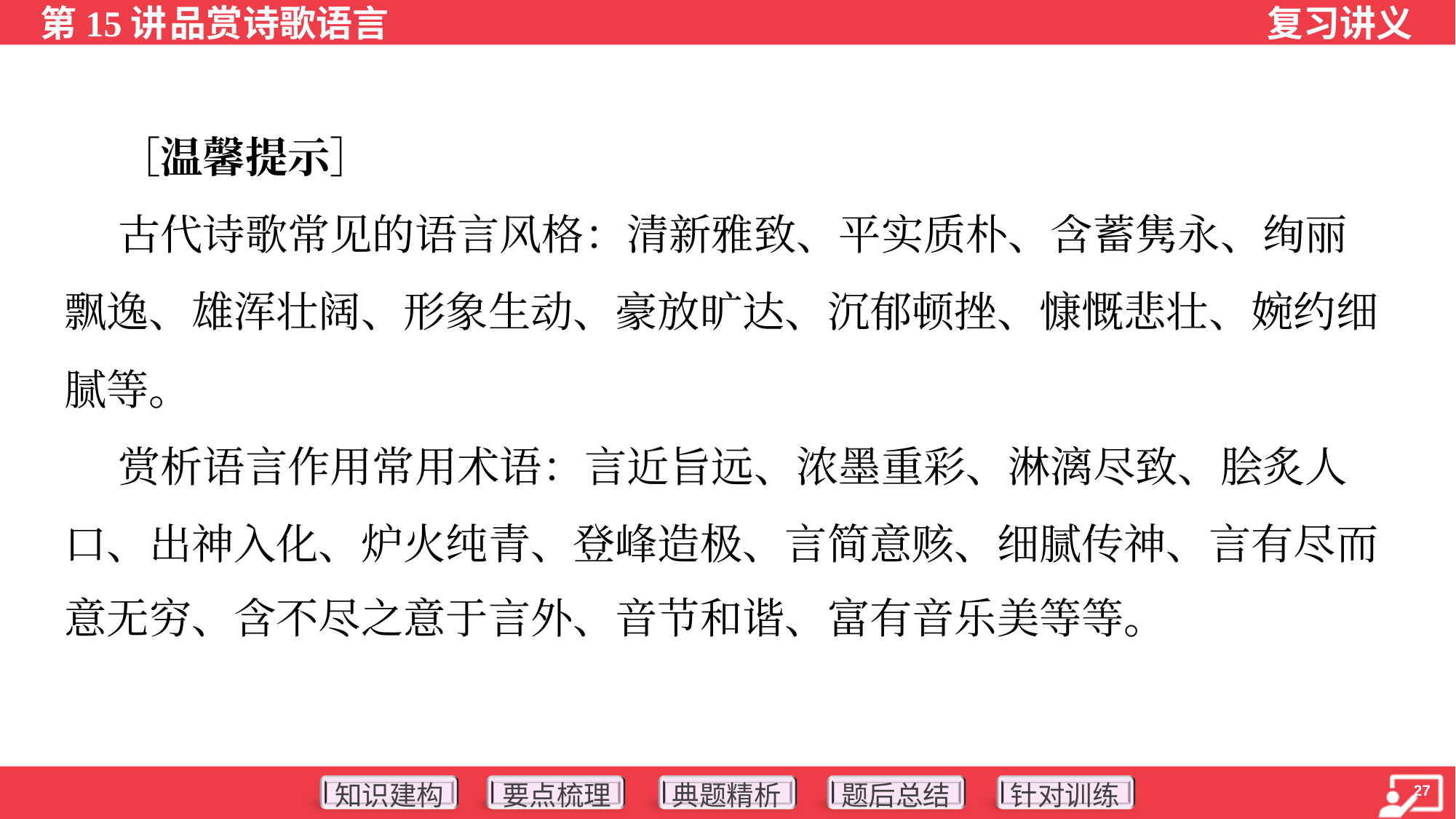

［温馨提示］
    古代诗歌常见的语言风格：清新雅致、平实质朴、含蓄隽永、绚丽
飘逸、雄浑壮阔、形象生动、豪放旷达、沉郁顿挫、慷慨悲壮、婉约细
腻等。
    赏析语言作用常用术语：言近旨远、浓墨重彩、淋漓尽致、脍炙人
口、出神入化、炉火纯青、登峰造极、言简意赅、细腻传神、言有尽而
意无穷、含不尽之意于言外、音节和谐、富有音乐美等等。